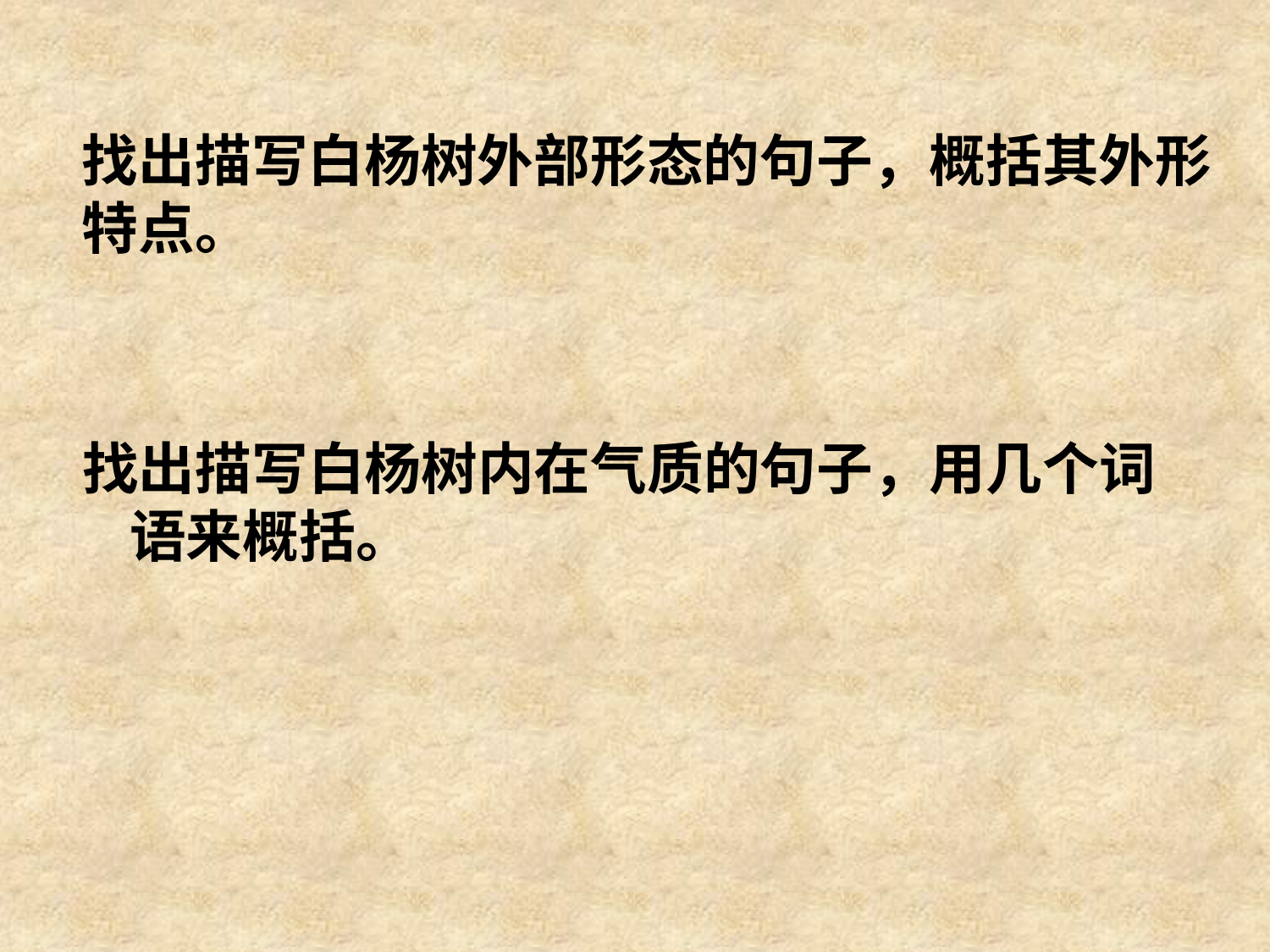

找出描写白杨树外部形态的句子，概括其外形特点。
找出描写白杨树内在气质的句子，用几个词语来概括。